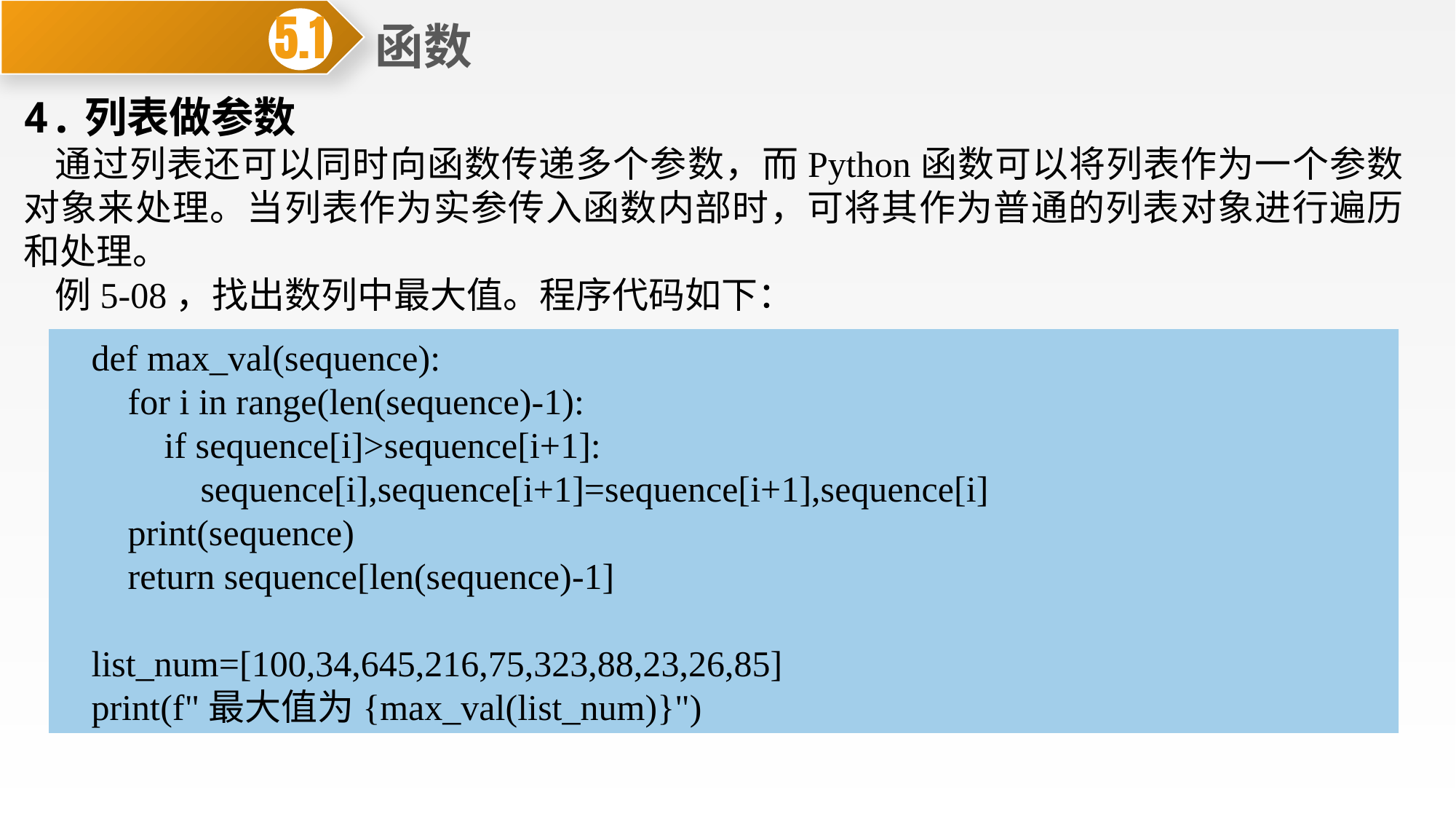

函数

5.1
4.列表做参数
通过列表还可以同时向函数传递多个参数，而Python函数可以将列表作为一个参数对象来处理。当列表作为实参传入函数内部时，可将其作为普通的列表对象进行遍历和处理。
例5-08，找出数列中最大值。程序代码如下：

def max_val(sequence):
    for i in range(len(sequence)-1):
        if sequence[i]>sequence[i+1]:
            sequence[i],sequence[i+1]=sequence[i+1],sequence[i]
    print(sequence)
    return sequence[len(sequence)-1]

list_num=[100,34,645,216,75,323,88,23,26,85]
print(f"最大值为{max_val(list_num)}")